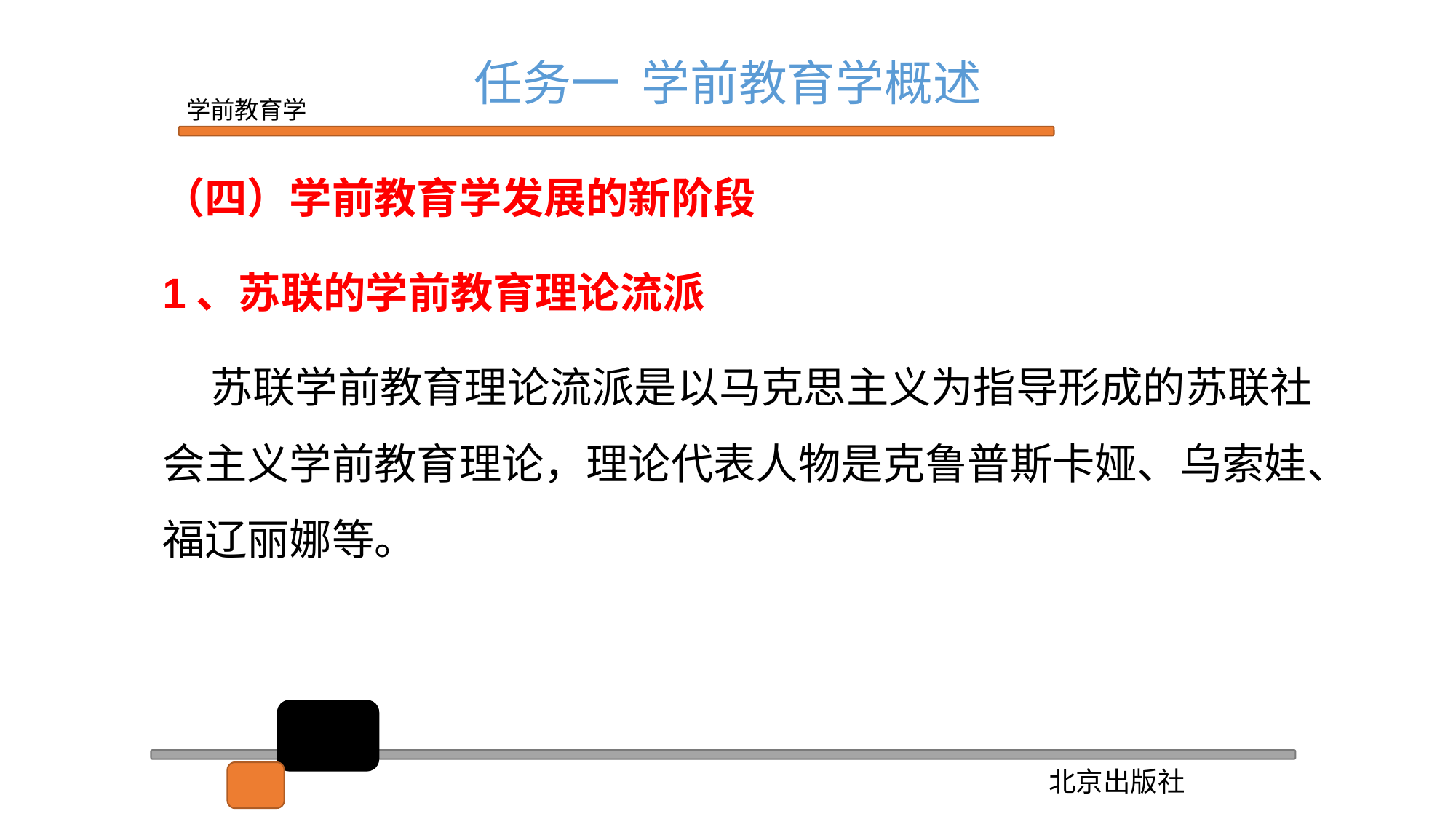

任务一  学前教育学概述
（四）学前教育学发展的新阶段
1、苏联的学前教育理论流派
    苏联学前教育理论流派是以马克思主义为指导形成的苏联社会主义学前教育理论，理论代表人物是克鲁普斯卡娅、乌索娃、福辽丽娜等。